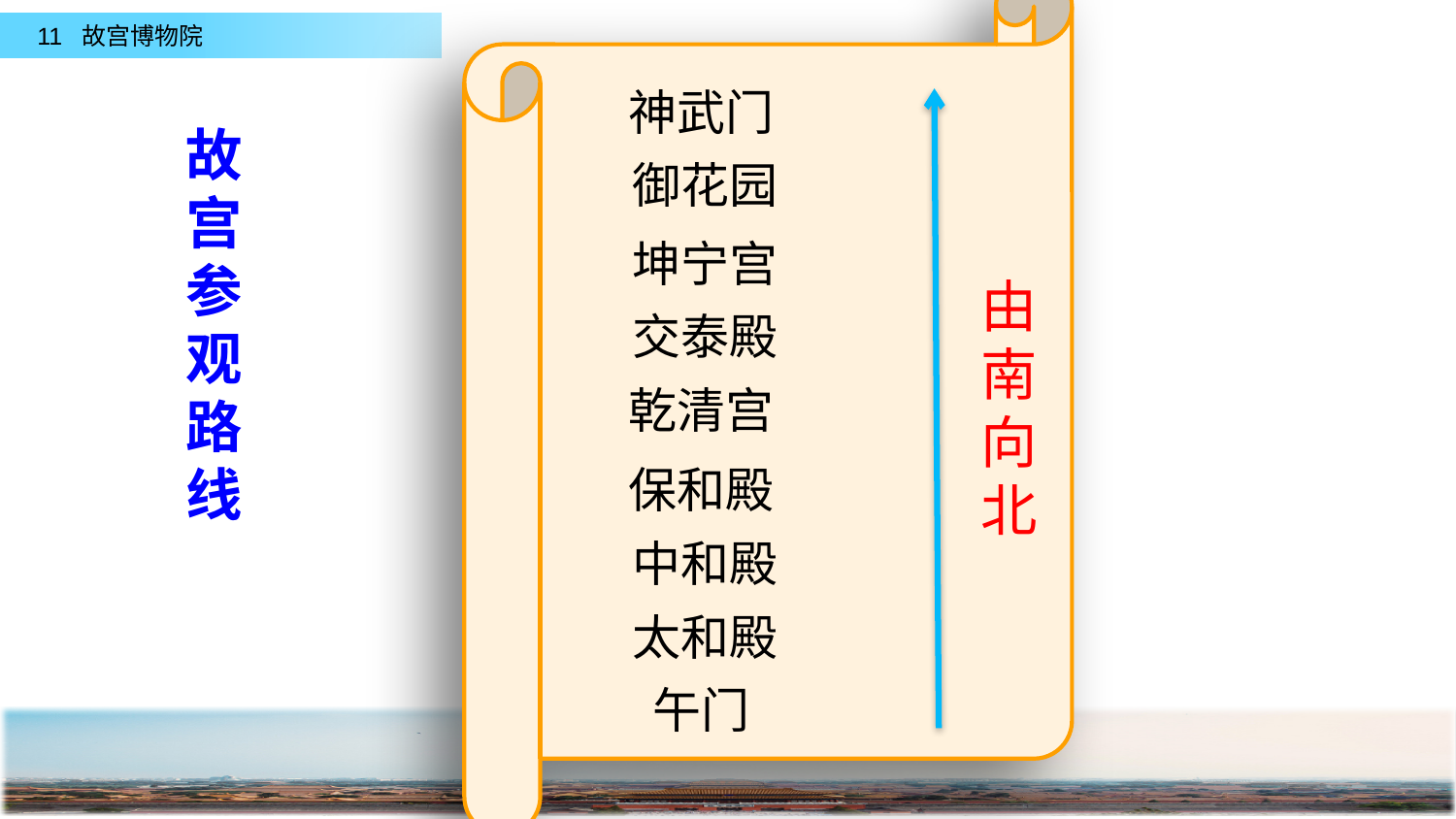

神武门
故
宫
参
观
路
线
御花园
坤宁宫
由
南
向
北
交泰殿
乾清宫
保和殿
中和殿
太和殿
午门